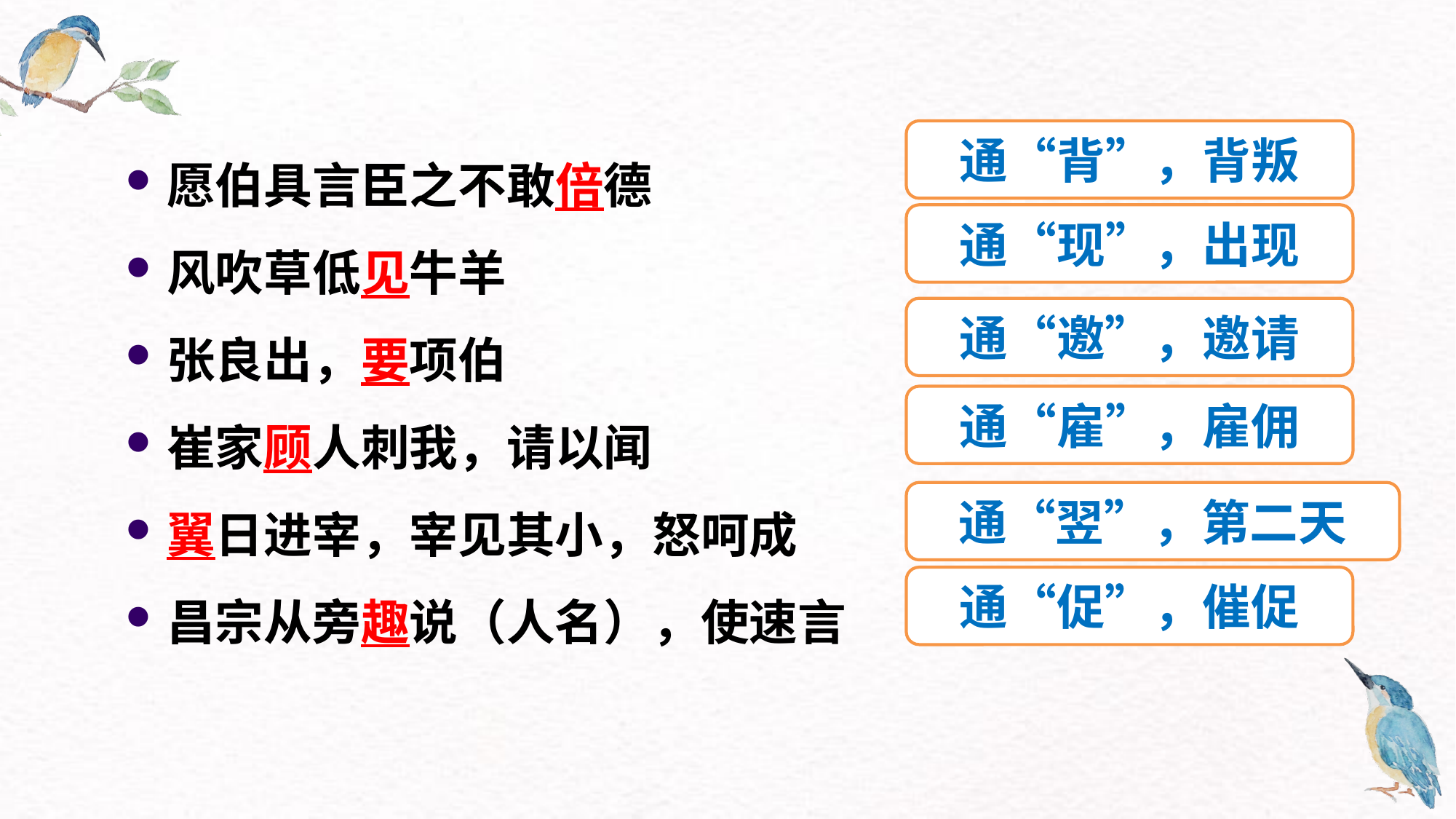

愿伯具言臣之不敢倍德
风吹草低见牛羊
张良出，要项伯
崔家顾人刺我，请以闻
翼日进宰，宰见其小，怒呵成
昌宗从旁趣说（人名），使速言

通“背”，背叛
通“现”，出现
通“邀”，邀请
通“雇”，雇佣
通“翌”，第二天
通“促”，催促